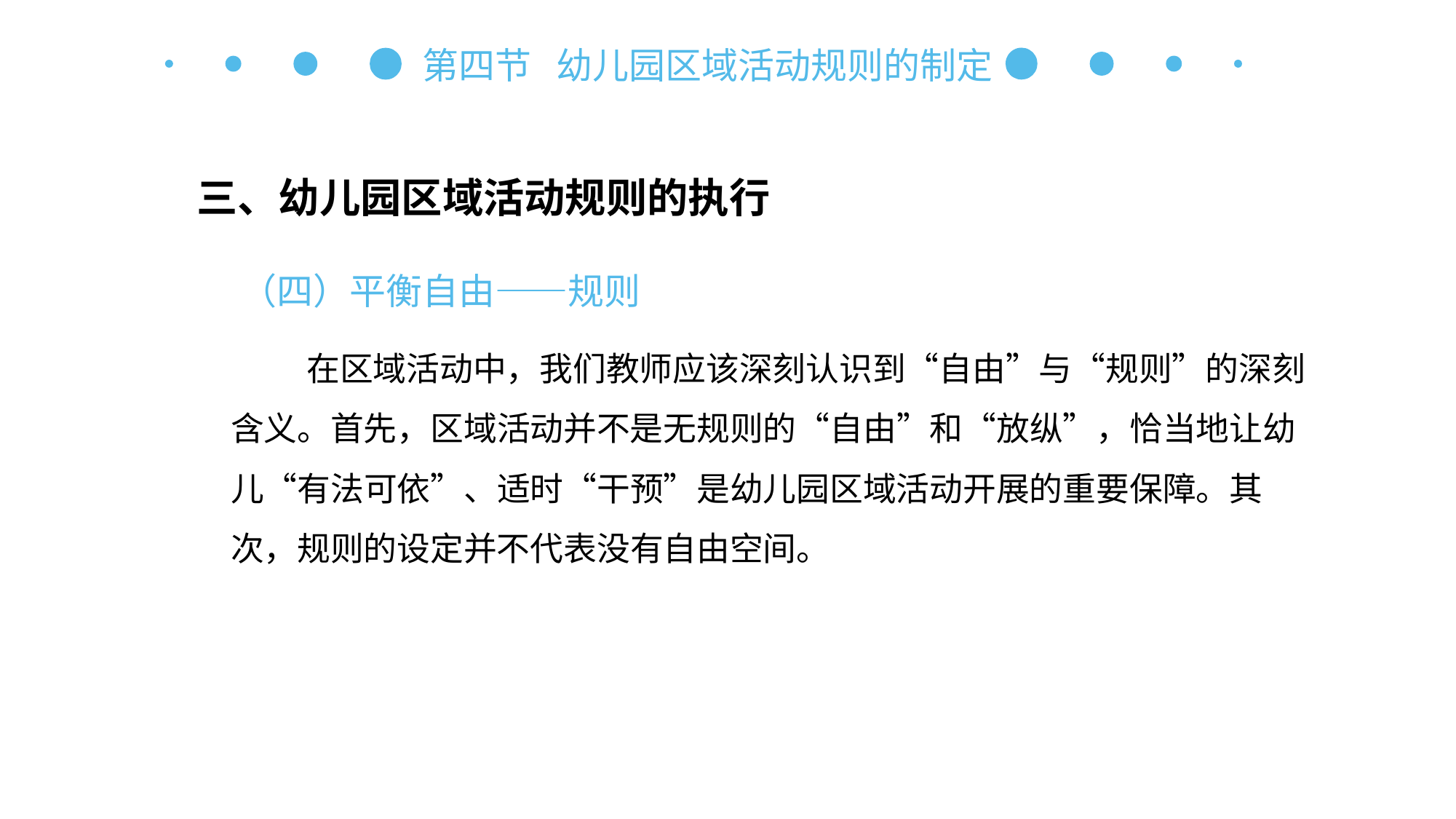

第四节   幼儿园区域活动规则的制定

三、幼儿园区域活动规则的执行
（四）平衡自由——规则
在区域活动中，我们教师应该深刻认识到“自由”与“规则”的深刻含义。首先，区域活动并不是无规则的“自由”和“放纵”，恰当地让幼儿“有法可依”、适时“干预”是幼儿园区域活动开展的重要保障。其次，规则的设定并不代表没有自由空间。